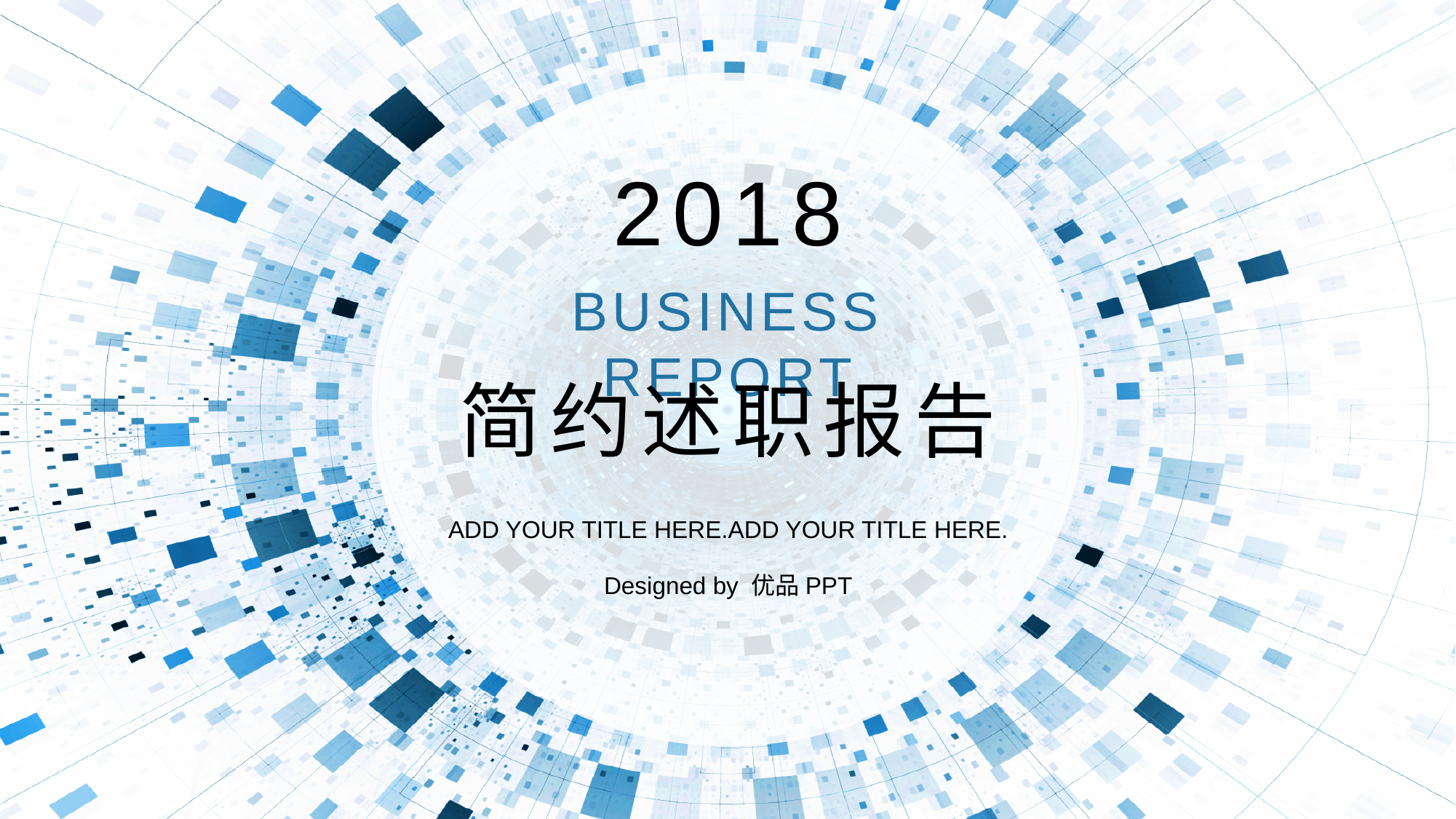

2018
BUSINESS REPORT
简约述职报告
ADD YOUR TITLE HERE.ADD YOUR TITLE HERE.
Designed by 优品PPT